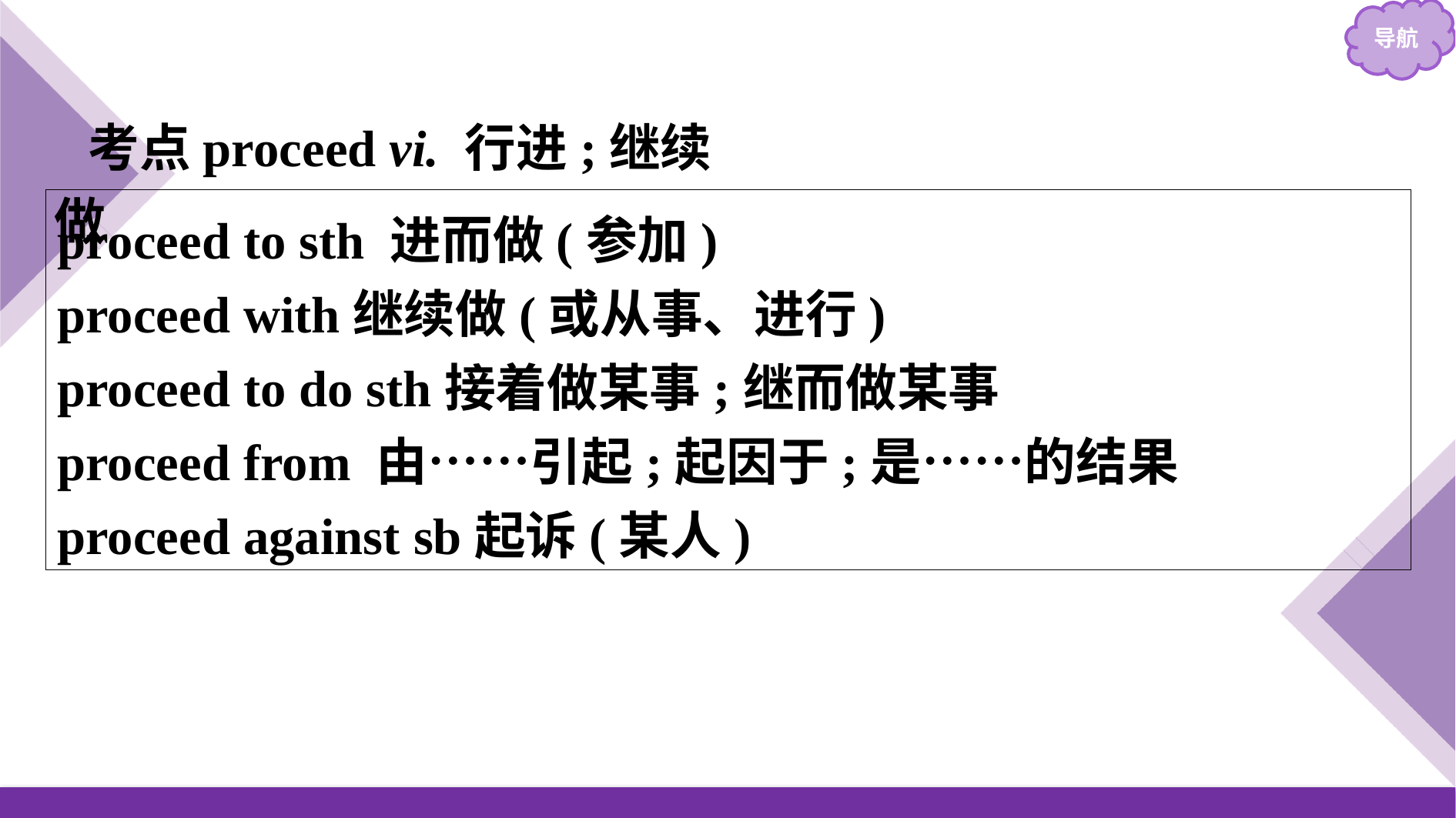

考点proceed vi. 行进;继续做
proceed to sth 进而做(参加)
proceed with继续做(或从事、进行)
proceed to do sth接着做某事;继而做某事
proceed from 由……引起;起因于;是……的结果
proceed against sb起诉(某人)